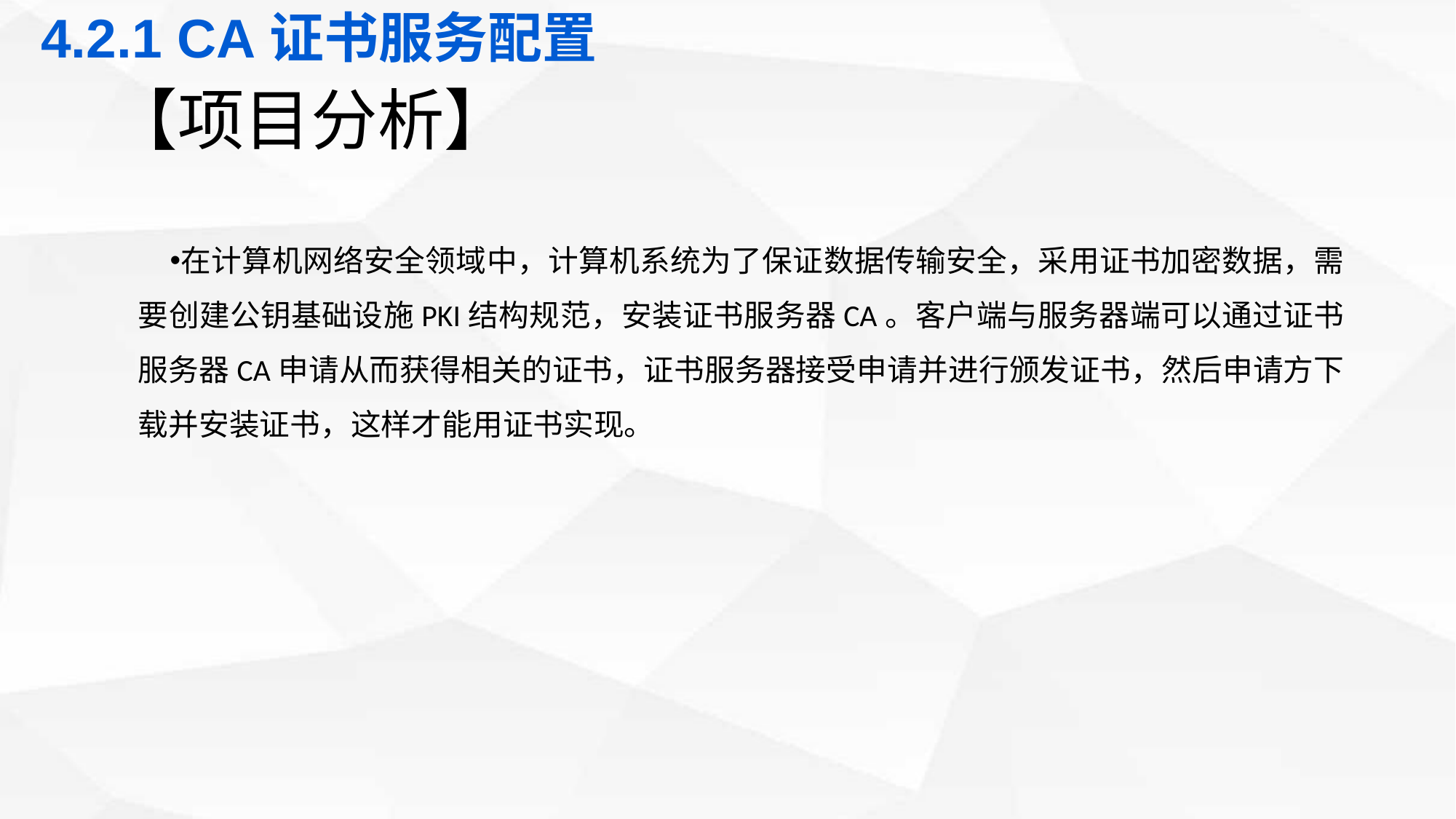

4.2.1 CA证书服务配置
# 【项目分析】
在计算机网络安全领域中，计算机系统为了保证数据传输安全，采用证书加密数据，需要创建公钥基础设施PKI结构规范，安装证书服务器CA。客户端与服务器端可以通过证书服务器CA申请从而获得相关的证书，证书服务器接受申请并进行颁发证书，然后申请方下载并安装证书，这样才能用证书实现。